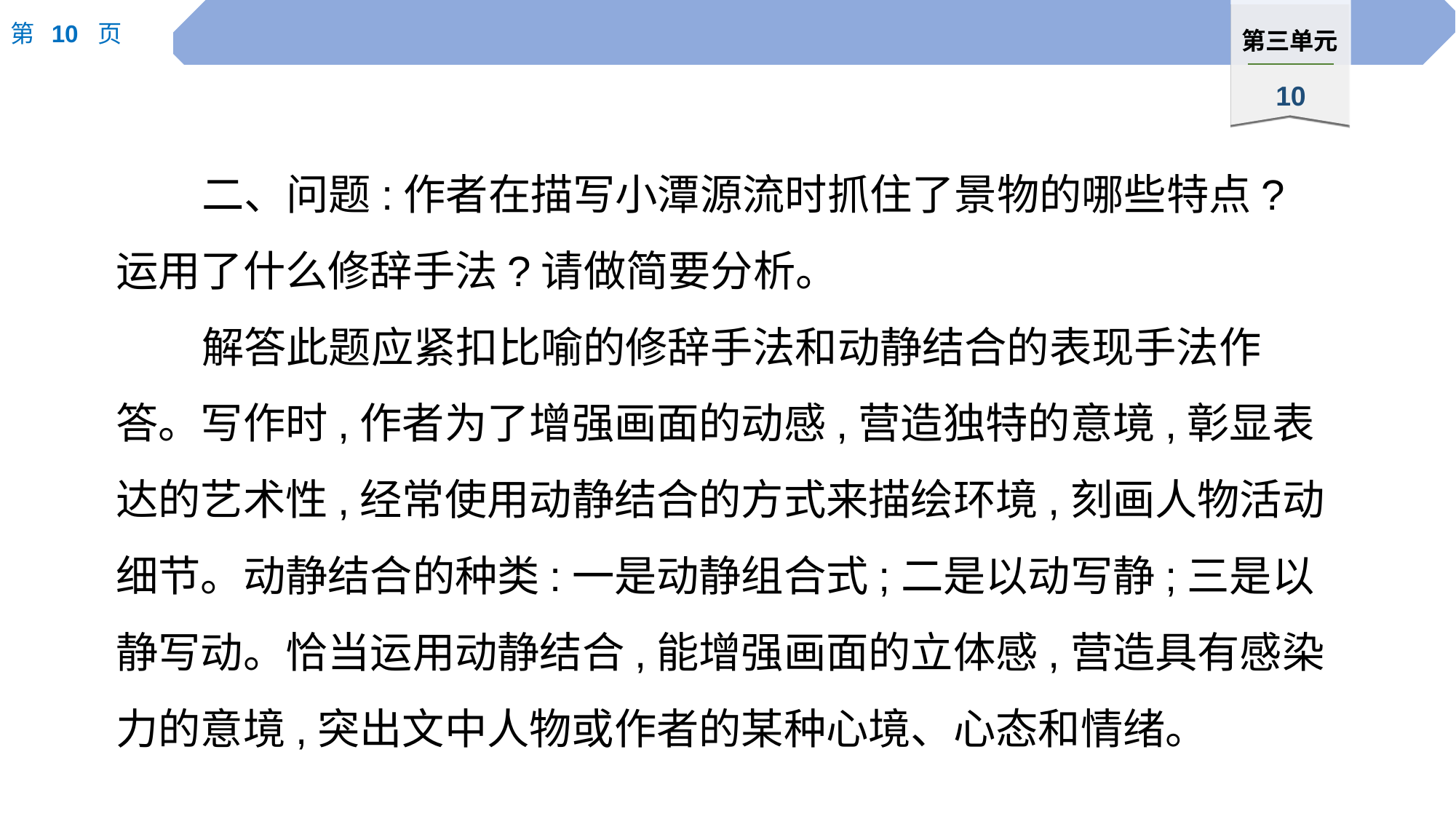

二、问题:作者在描写小潭源流时抓住了景物的哪些特点?运用了什么修辞手法?请做简要分析。
解答此题应紧扣比喻的修辞手法和动静结合的表现手法作答。写作时,作者为了增强画面的动感,营造独特的意境,彰显表达的艺术性,经常使用动静结合的方式来描绘环境,刻画人物活动细节。动静结合的种类:一是动静组合式;二是以动写静;三是以静写动。恰当运用动静结合,能增强画面的立体感,营造具有感染力的意境,突出文中人物或作者的某种心境、心态和情绪。